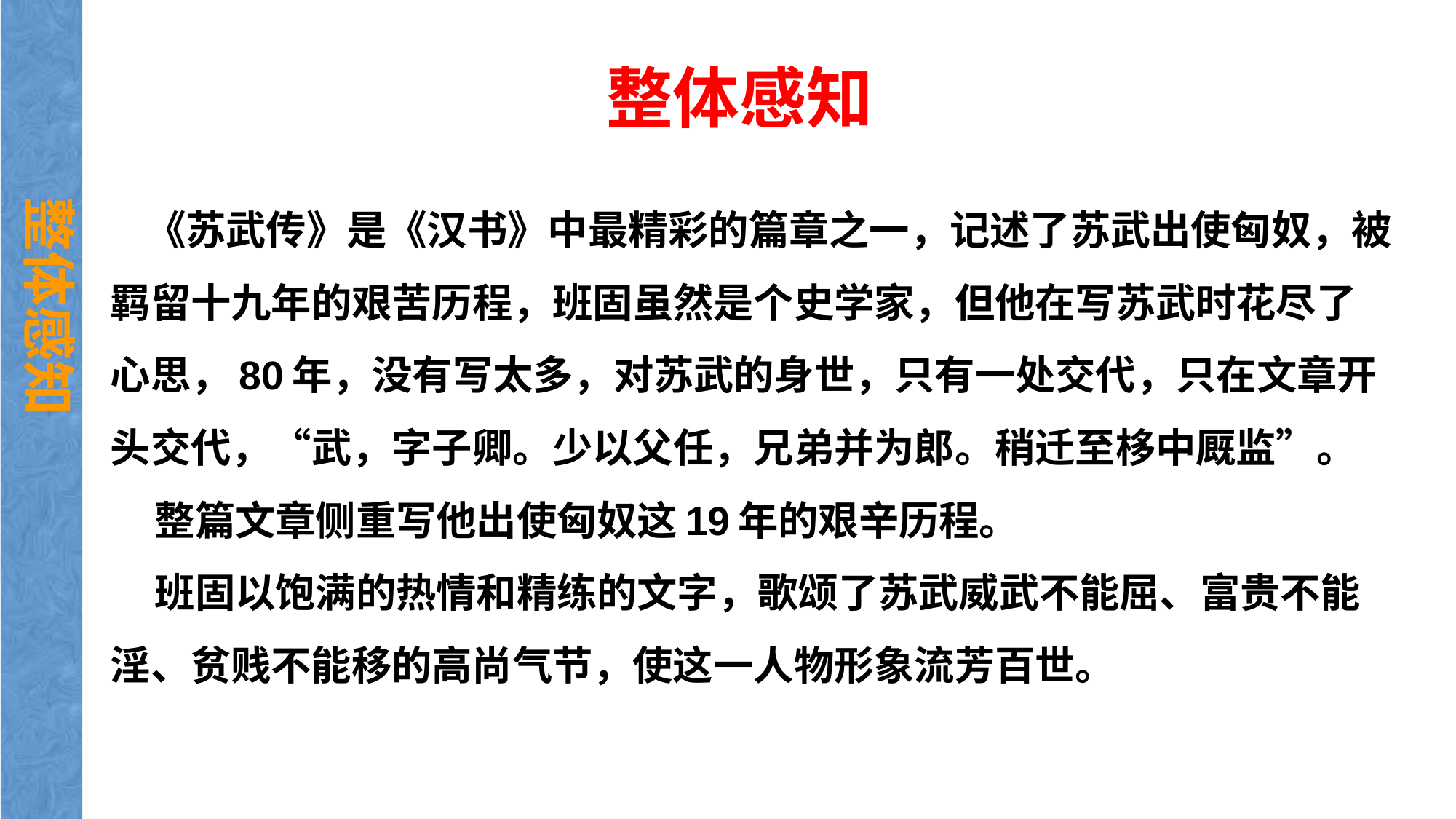

# 整体感知
   《苏武传》是《汉书》中最精彩的篇章之一，记述了苏武出使匈奴，被羁留十九年的艰苦历程，班固虽然是个史学家，但他在写苏武时花尽了心思，80年，没有写太多，对苏武的身世，只有一处交代，只在文章开头交代，“武，字子卿。少以父任，兄弟并为郎。稍迁至栘中厩监”。
    整篇文章侧重写他出使匈奴这19年的艰辛历程。
    班固以饱满的热情和精练的文字，歌颂了苏武威武不能屈、富贵不能淫、贫贱不能移的高尚气节，使这一人物形象流芳百世。
整体感知